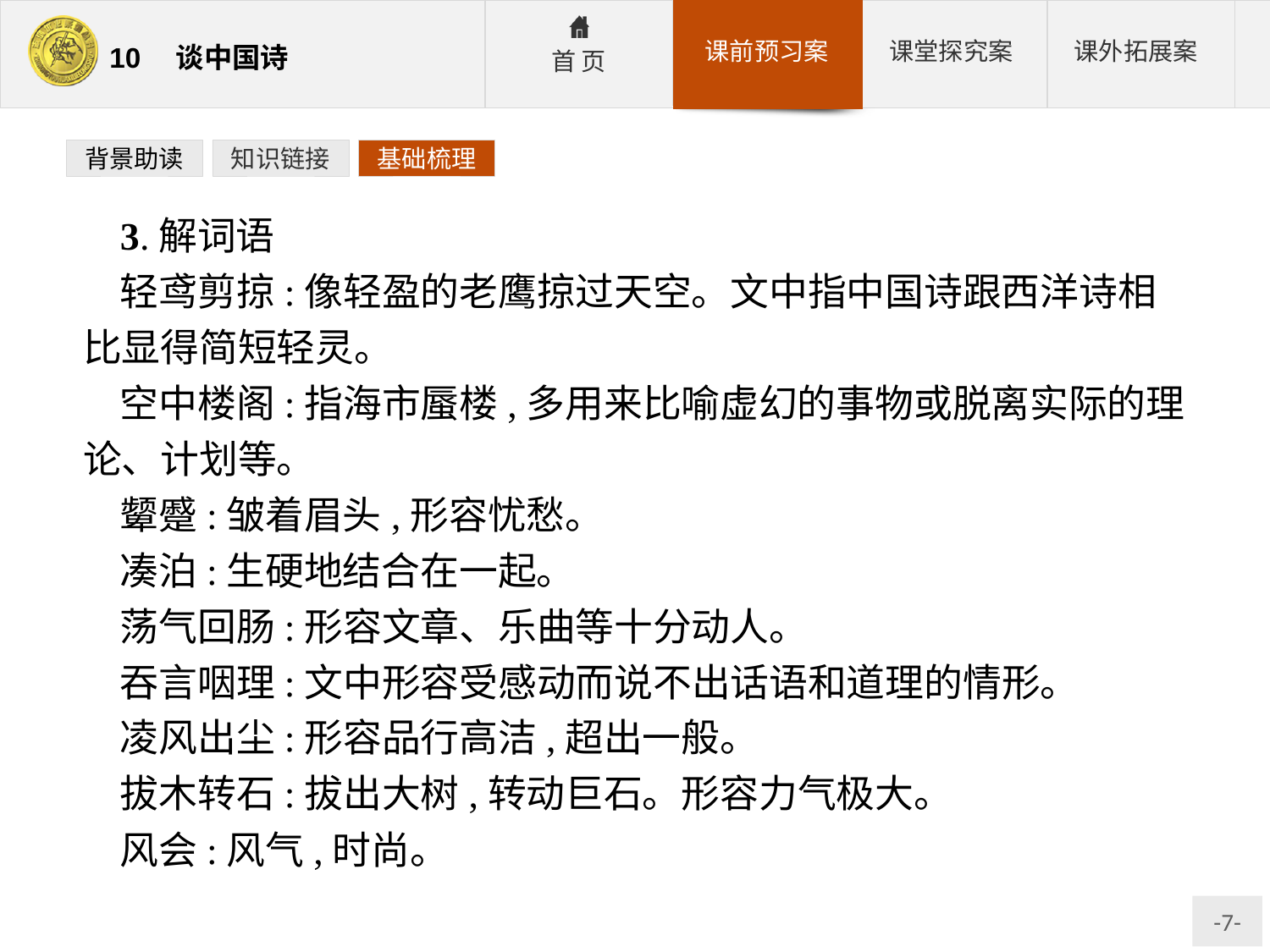

背景助读
知识链接
基础梳理
3.解词语
轻鸢剪掠:像轻盈的老鹰掠过天空。文中指中国诗跟西洋诗相比显得简短轻灵。
空中楼阁:指海市蜃楼,多用来比喻虚幻的事物或脱离实际的理论、计划等。
颦蹙:皱着眉头,形容忧愁。
凑泊:生硬地结合在一起。
荡气回肠:形容文章、乐曲等十分动人。
吞言咽理:文中形容受感动而说不出话语和道理的情形。
凌风出尘:形容品行高洁,超出一般。
拔木转石:拔出大树,转动巨石。形容力气极大。
风会:风气,时尚。